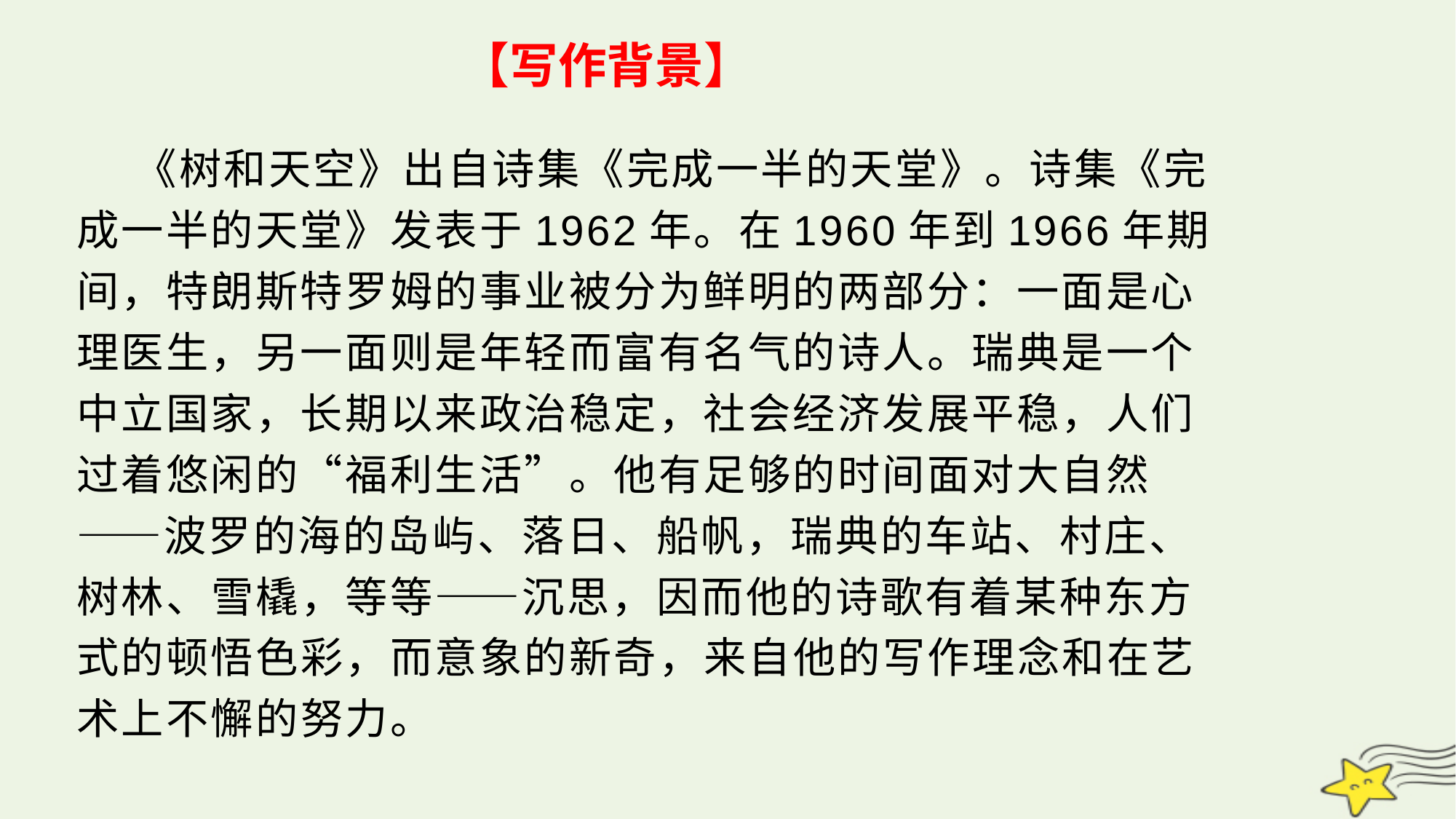

【写作背景】
    《树和天空》出自诗集《完成一半的天堂》。诗集《完成一半的天堂》发表于1962年。在1960年到1966年期间，特朗斯特罗姆的事业被分为鲜明的两部分：一面是心理医生，另一面则是年轻而富有名气的诗人。瑞典是一个中立国家，长期以来政治稳定，社会经济发展平稳，人们过着悠闲的“福利生活”。他有足够的时间面对大自然——波罗的海的岛屿、落日、船帆，瑞典的车站、村庄、树林、雪橇，等等——沉思，因而他的诗歌有着某种东方式的顿悟色彩，而意象的新奇，来自他的写作理念和在艺术上不懈的努力。